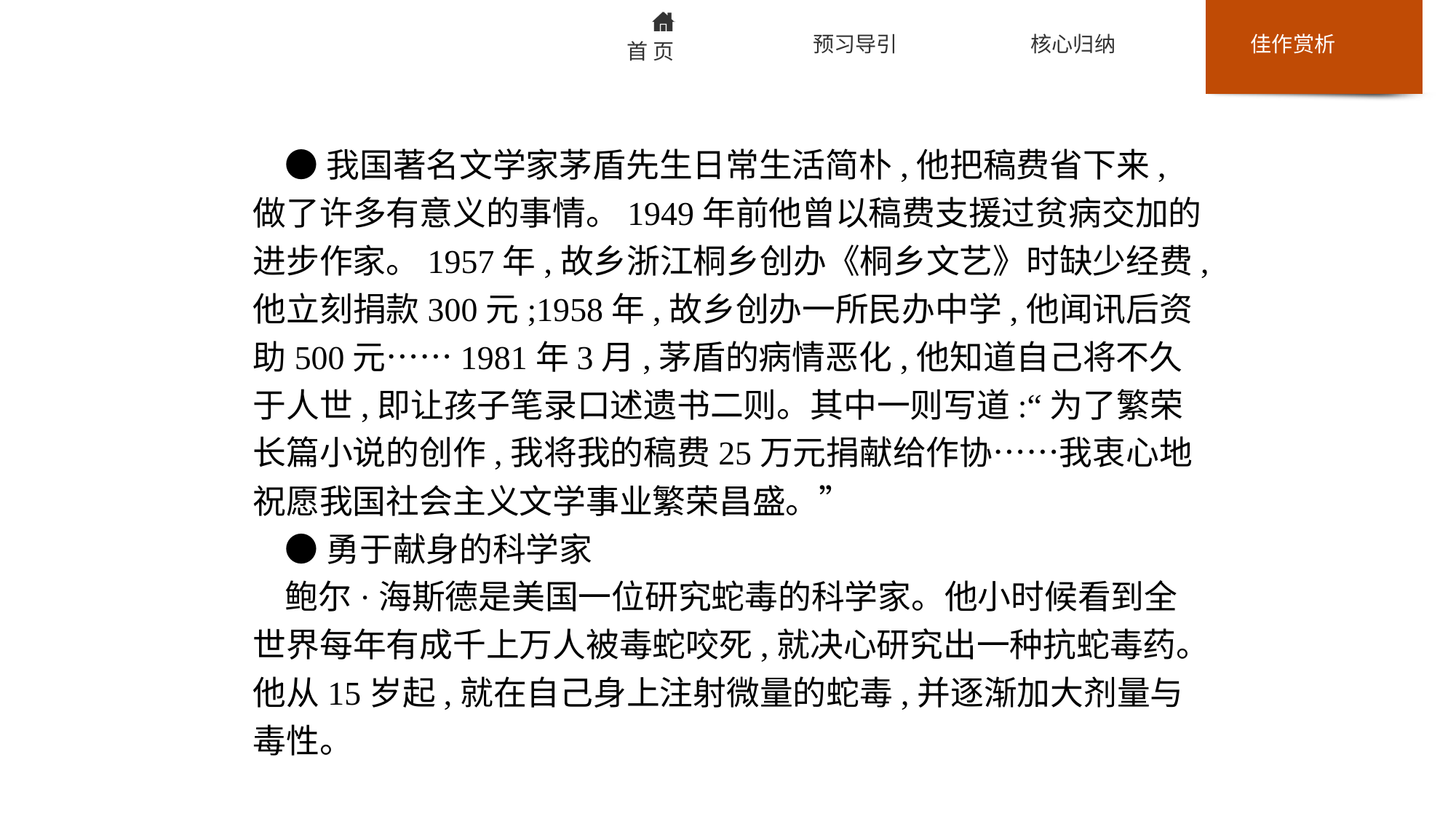

●我国著名文学家茅盾先生日常生活简朴,他把稿费省下来,做了许多有意义的事情。1949年前他曾以稿费支援过贫病交加的进步作家。1957年,故乡浙江桐乡创办《桐乡文艺》时缺少经费,他立刻捐款300元;1958年,故乡创办一所民办中学,他闻讯后资助500元……1981年3月,茅盾的病情恶化,他知道自己将不久于人世,即让孩子笔录口述遗书二则。其中一则写道:“为了繁荣长篇小说的创作,我将我的稿费25万元捐献给作协……我衷心地祝愿我国社会主义文学事业繁荣昌盛。”
●勇于献身的科学家
鲍尔·海斯德是美国一位研究蛇毒的科学家。他小时候看到全世界每年有成千上万人被毒蛇咬死,就决心研究出一种抗蛇毒药。他从15岁起,就在自己身上注射微量的蛇毒,并逐渐加大剂量与毒性。